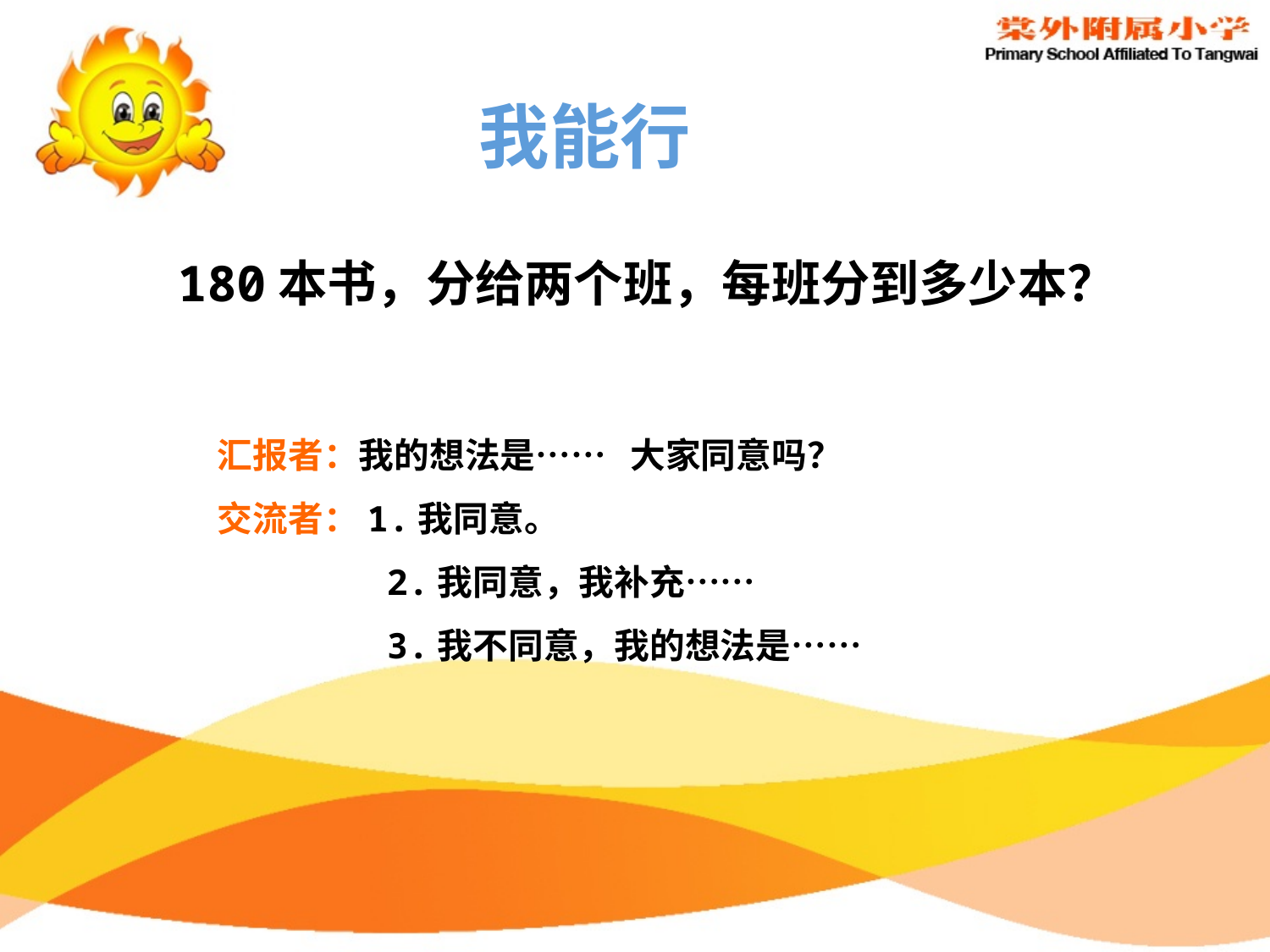

我能行
180本书，分给两个班，每班分到多少本？
汇报者：我的想法是……   大家同意吗？
交流者：1.我同意。
        2.我同意，我补充……
        3.我不同意，我的想法是……